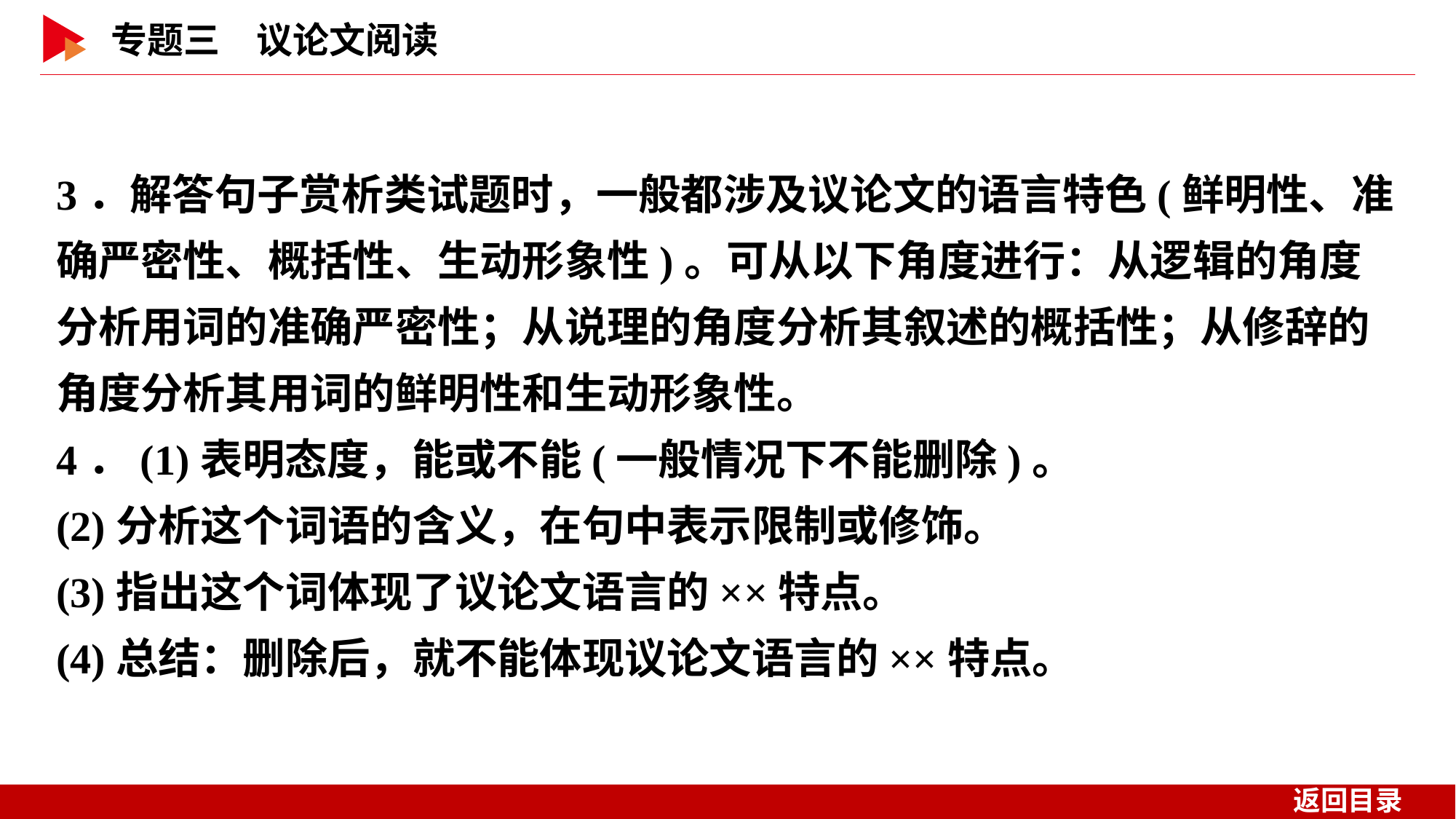

3．解答句子赏析类试题时，一般都涉及议论文的语言特色(鲜明性、准确严密性、概括性、生动形象性)。可从以下角度进行：从逻辑的角度分析用词的准确严密性；从说理的角度分析其叙述的概括性；从修辞的角度分析其用词的鲜明性和生动形象性。
4．(1)表明态度，能或不能(一般情况下不能删除)。
(2)分析这个词语的含义，在句中表示限制或修饰。
(3)指出这个词体现了议论文语言的××特点。
(4)总结：删除后，就不能体现议论文语言的××特点。